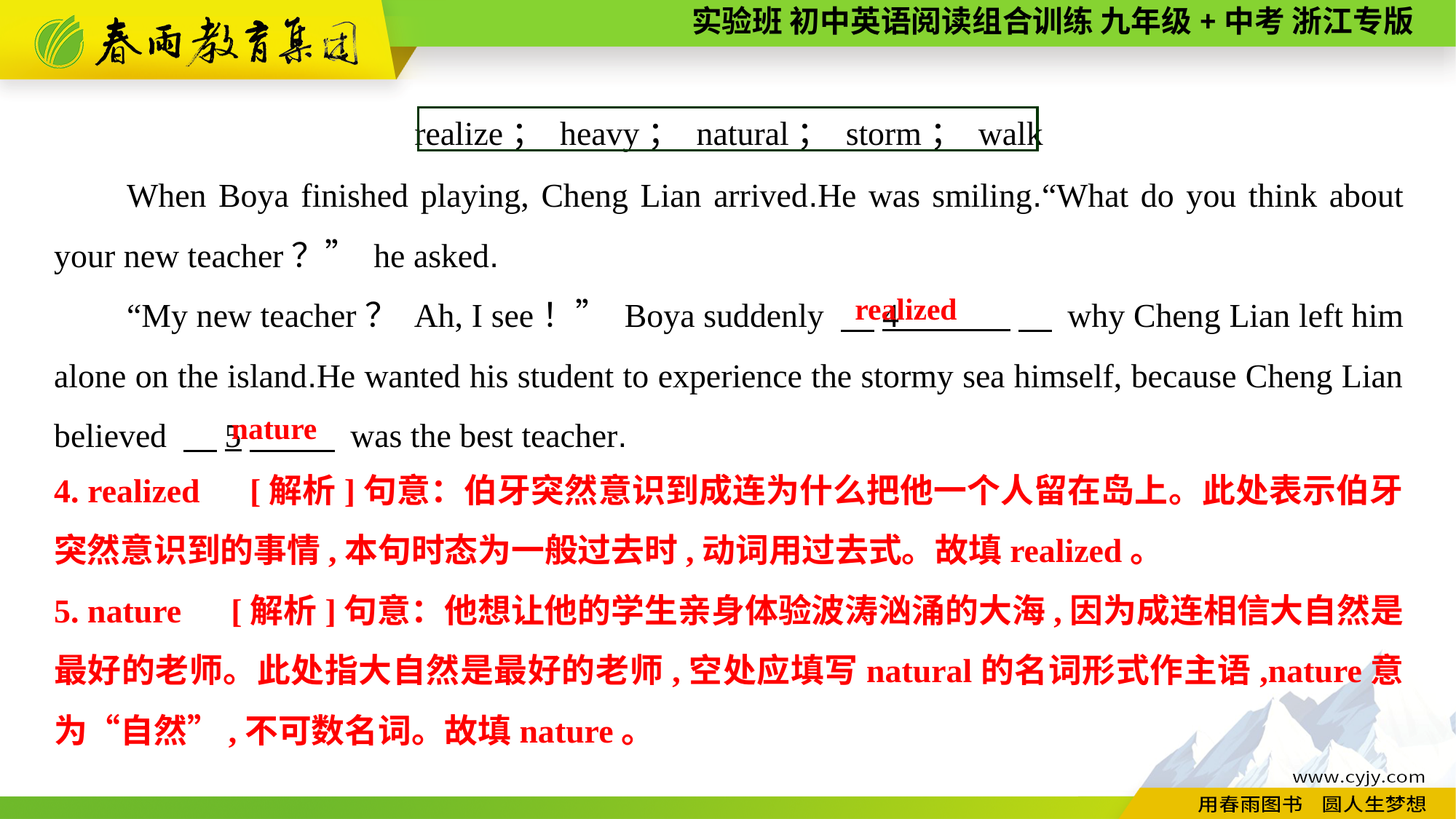

realize； heavy； natural； storm； walk

When Boya finished playing, Cheng Lian arrived.He was smiling.“What do you think about your new teacher？” he asked.
“My new teacher？ Ah, I see！” Boya suddenly 　4             　 why Cheng Lian left him alone on the island.He wanted his student to experience the stormy sea himself, because Cheng Lian believed 　5　        was the best teacher.
realized
 nature
4. realized　[解析]句意：伯牙突然意识到成连为什么把他一个人留在岛上。此处表示伯牙突然意识到的事情,本句时态为一般过去时,动词用过去式。故填realized。
5. nature　[解析]句意：他想让他的学生亲身体验波涛汹涌的大海,因为成连相信大自然是最好的老师。此处指大自然是最好的老师,空处应填写natural的名词形式作主语,nature意为“自然”,不可数名词。故填nature。